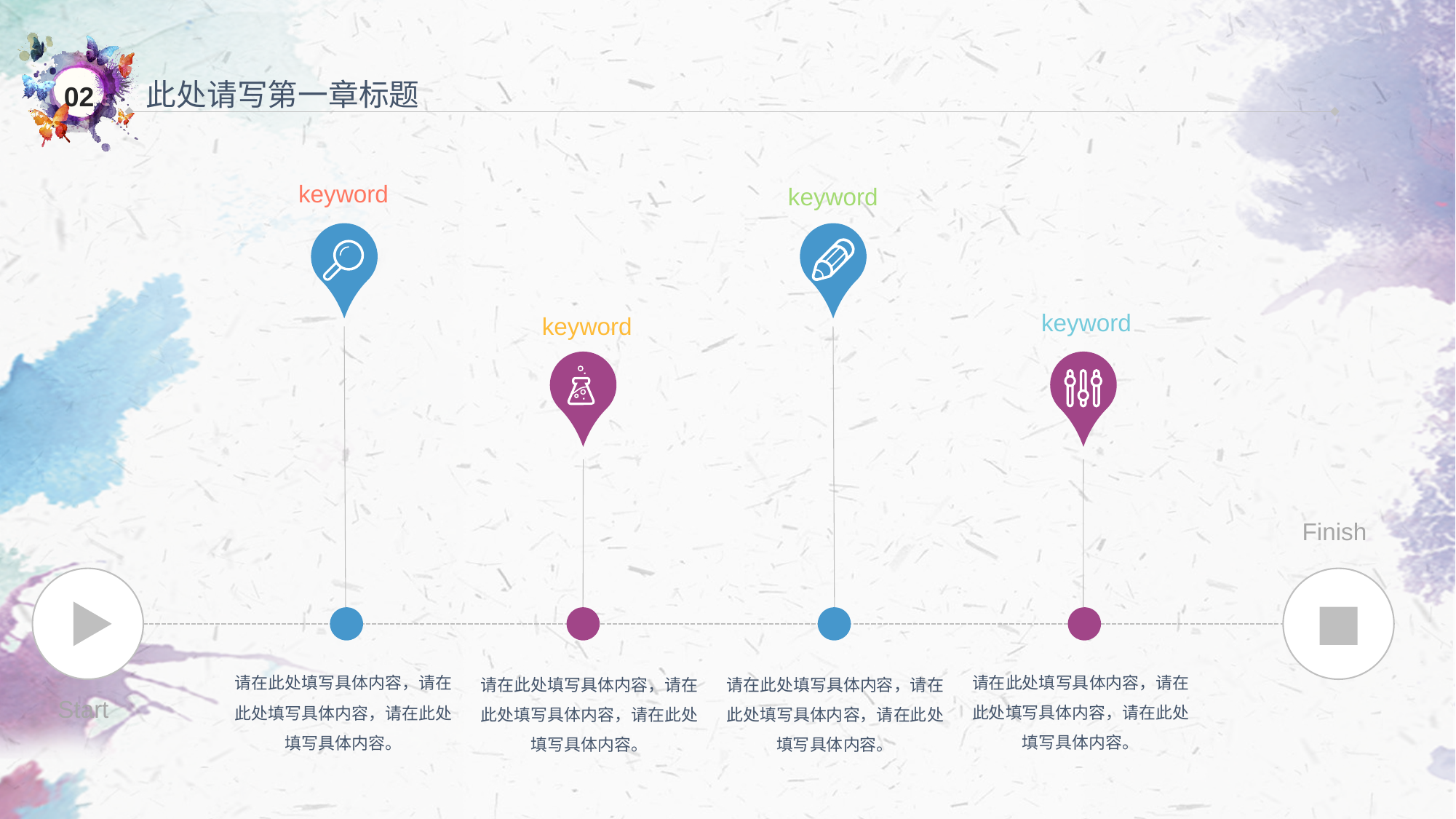

此处请写第一章标题
keyword
keyword

keyword
keyword

Finish

请在此处填写具体内容，请在此处填写具体内容，请在此处填写具体内容。
请在此处填写具体内容，请在此处填写具体内容，请在此处填写具体内容。
请在此处填写具体内容，请在此处填写具体内容，请在此处填写具体内容。
请在此处填写具体内容，请在此处填写具体内容，请在此处填写具体内容。
Start